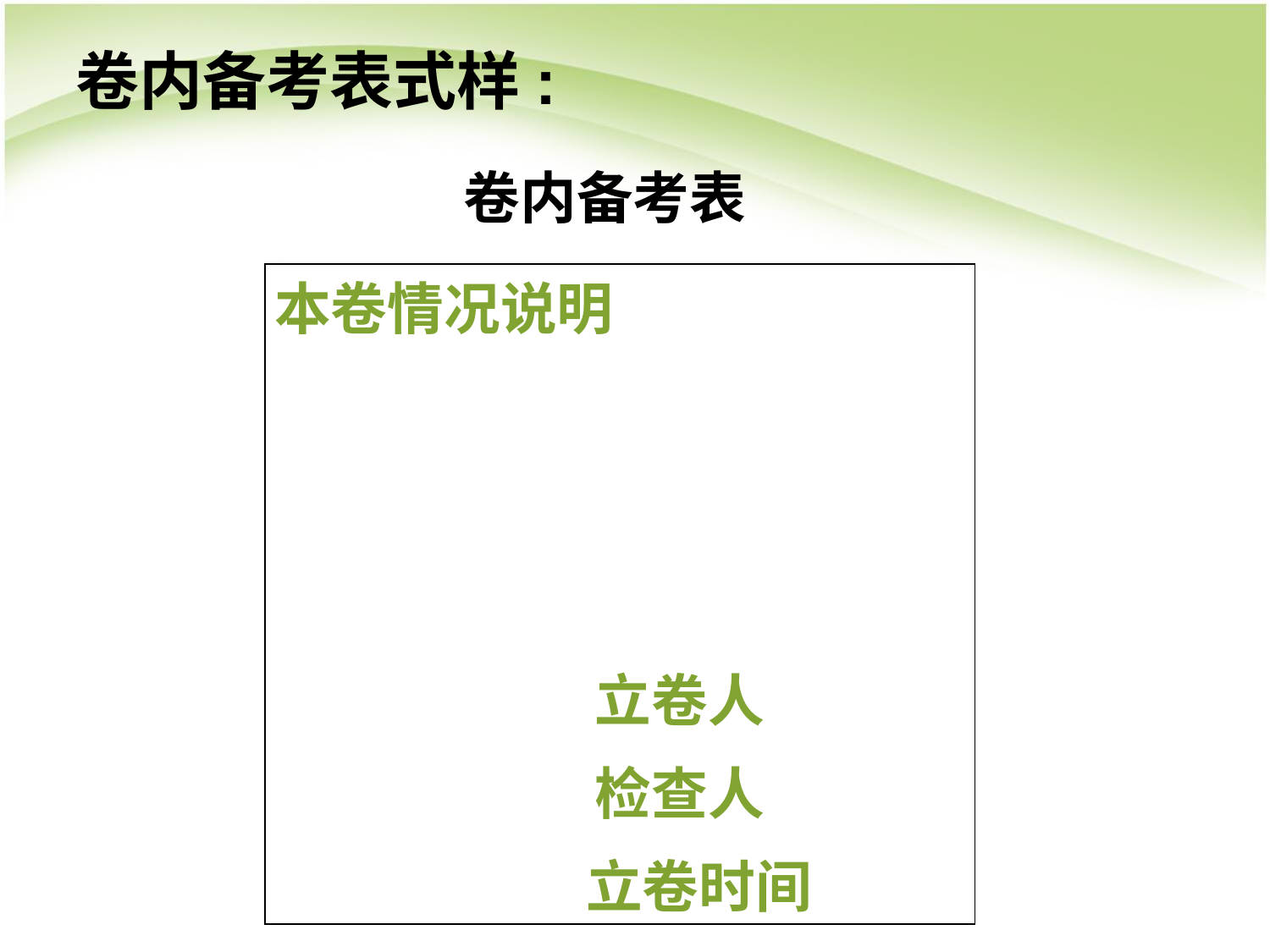

# 卷内备考表式样:
 卷内备考表
| 本卷情况说明 立卷人 检查人 立卷时间 |
| --- |